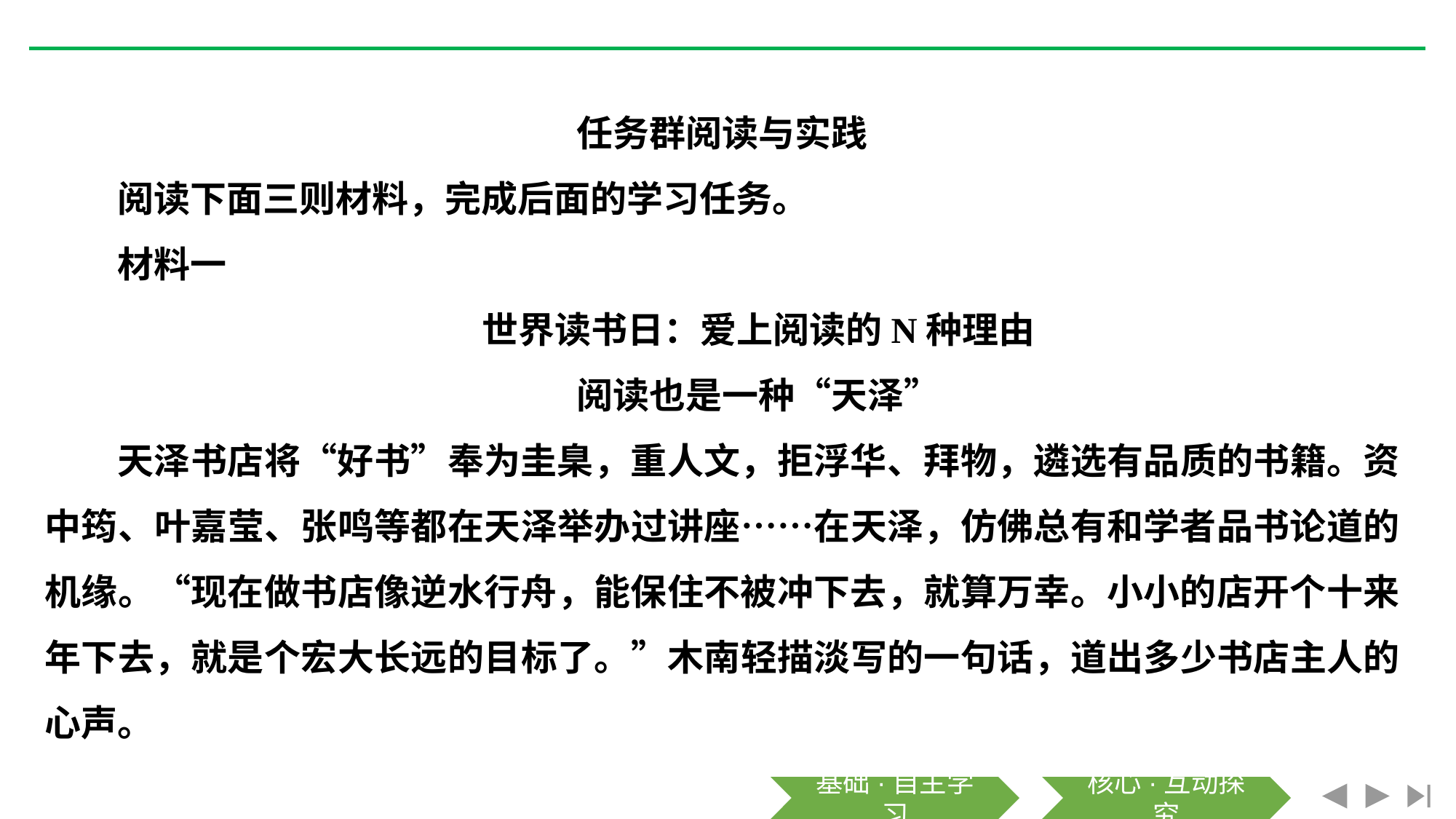

任务群阅读与实践
阅读下面三则材料，完成后面的学习任务。
材料一
世界读书日：爱上阅读的N种理由
阅读也是一种“天泽”
天泽书店将“好书”奉为圭臬，重人文，拒浮华、拜物，遴选有品质的书籍。资中筠、叶嘉莹、张鸣等都在天泽举办过讲座……在天泽，仿佛总有和学者品书论道的机缘。“现在做书店像逆水行舟，能保住不被冲下去，就算万幸。小小的店开个十来年下去，就是个宏大长远的目标了。”木南轻描淡写的一句话，道出多少书店主人的心声。